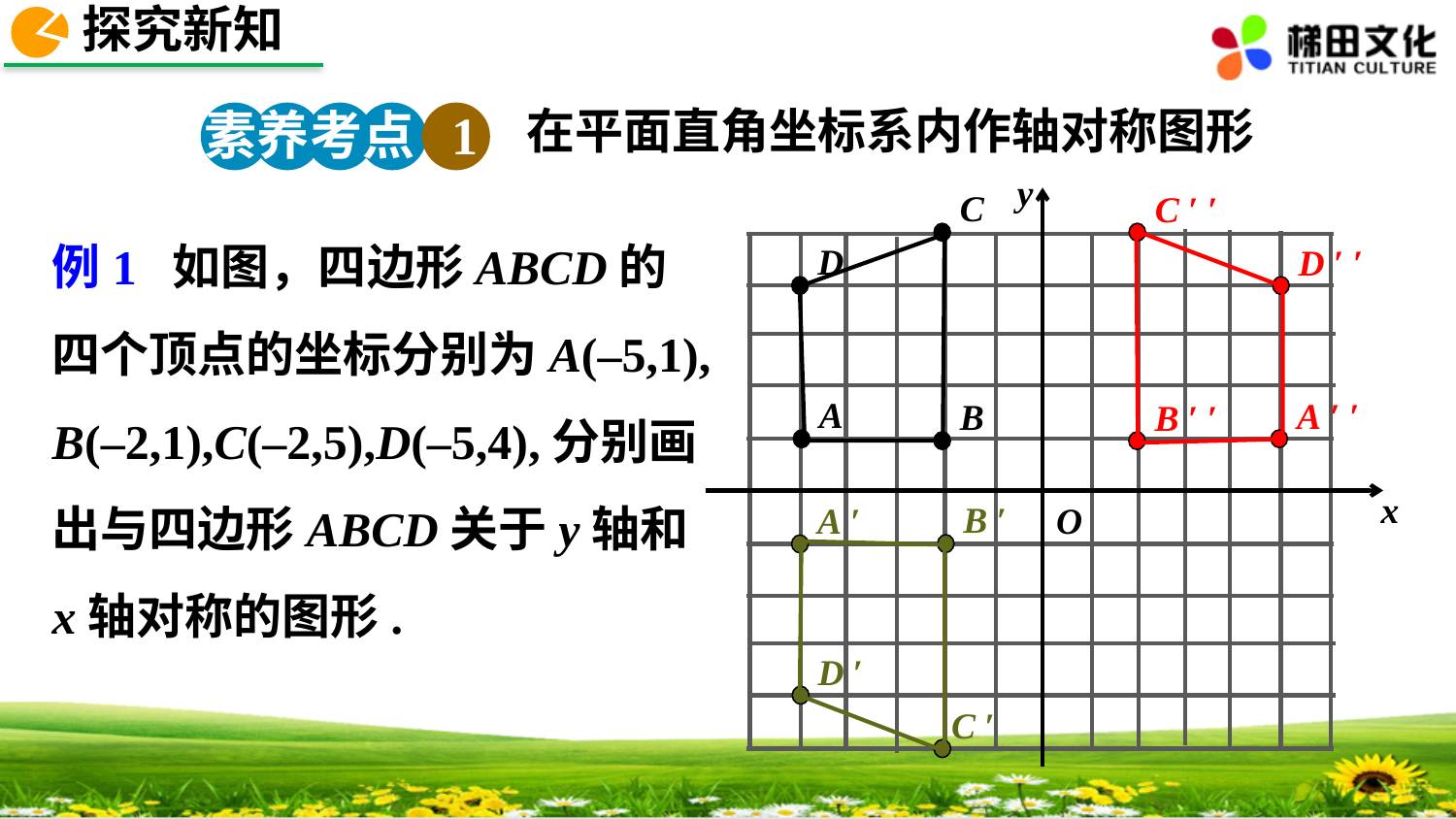

探究新知

在平面直角坐标系内作轴对称图形
素养考点  1

y
x
C

C ′ ′

D ′ ′

A ′ ′

B ′ ′

例1  如图，四边形ABCD的四个顶点的坐标分别为A(–5,1),
B(–2,1),C(–2,5),D(–5,4),分别画出与四边形ABCD关于y轴和x轴对称的图形.
D

A

B

B ′

A ′

D ′

C ′

O